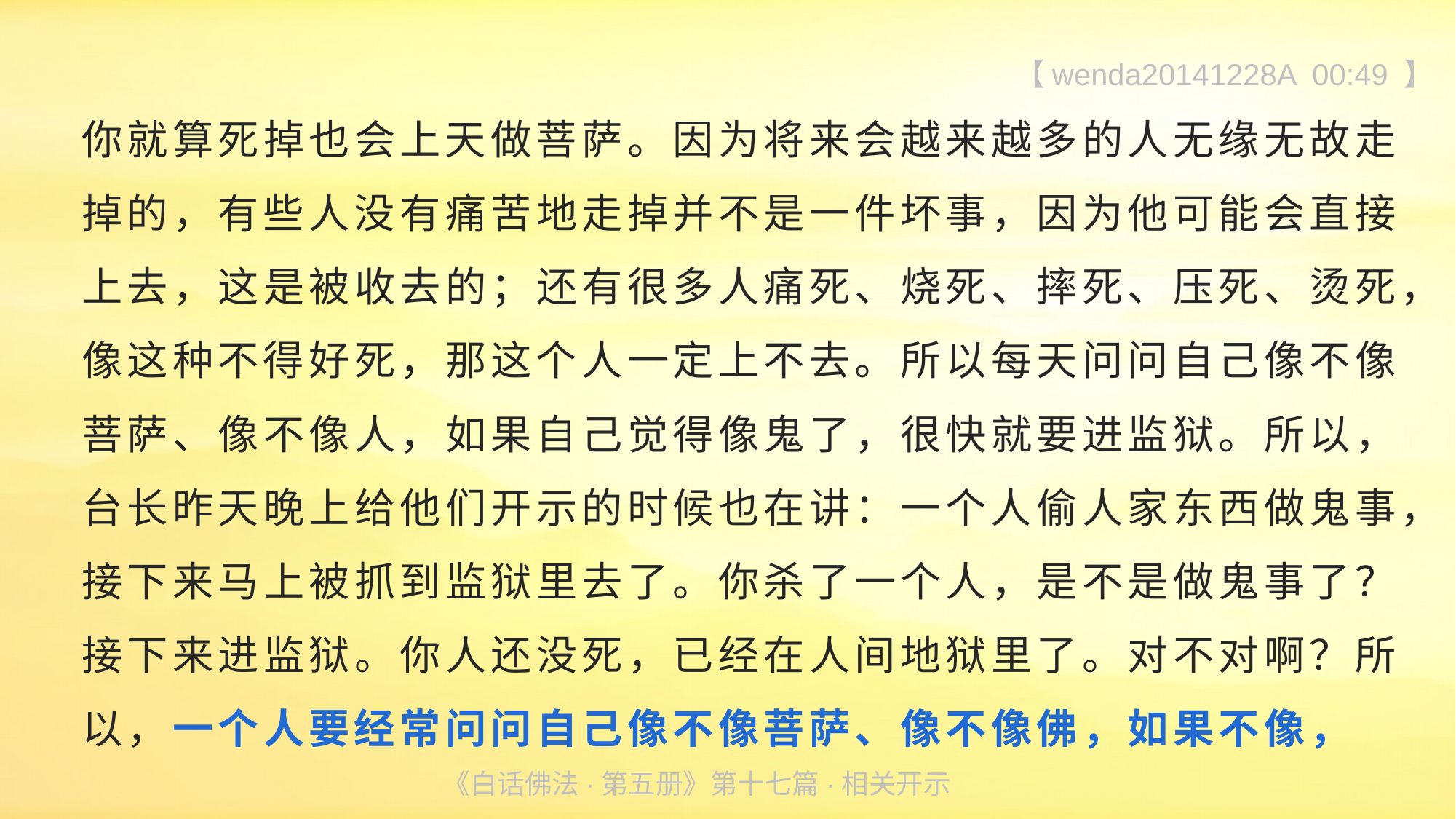

【wenda20141228A  00:49 】
你就算死掉也会上天做菩萨。因为将来会越来越多的人无缘无故走掉的，有些人没有痛苦地走掉并不是一件坏事，因为他可能会直接上去，这是被收去的；还有很多人痛死、烧死、摔死、压死、烫死，像这种不得好死，那这个人一定上不去。所以每天问问自己像不像菩萨、像不像人，如果自己觉得像鬼了，很快就要进监狱。所以，台长昨天晚上给他们开示的时候也在讲：一个人偷人家东西做鬼事，接下来马上被抓到监狱里去了。你杀了一个人，是不是做鬼事了？接下来进监狱。你人还没死，已经在人间地狱里了。对不对啊？所以，一个人要经常问问自己像不像菩萨、像不像佛，如果不像，
《白话佛法·第五册》第十七篇·相关开示